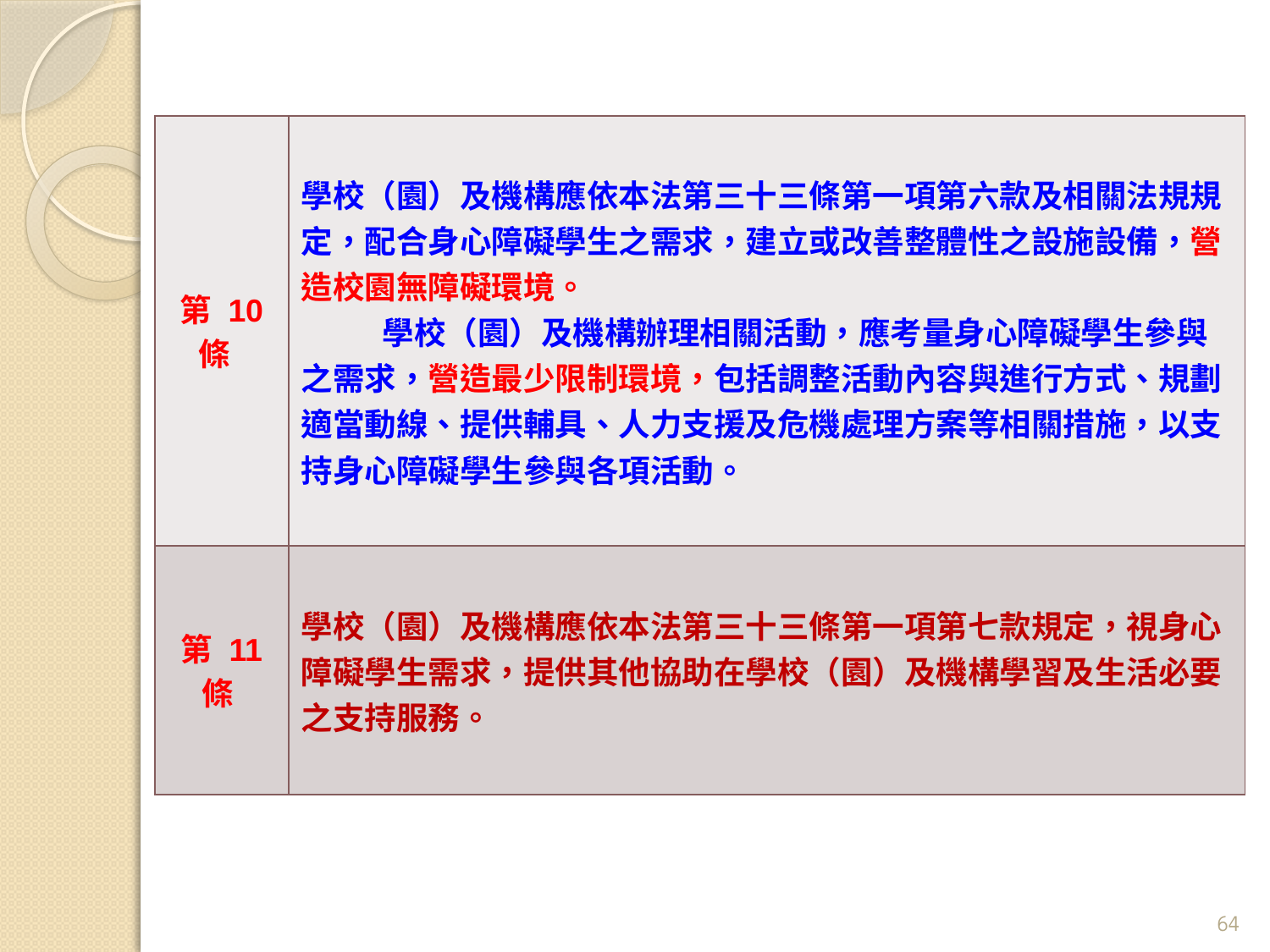

| 第 10 條 | 學校（園）及機構應依本法第三十三條第一項第六款及相關法規規定，配合身心障礙學生之需求，建立或改善整體性之設施設備，營造校園無障礙環境。 學校（園）及機構辦理相關活動，應考量身心障礙學生參與之需求，營造最少限制環境，包括調整活動內容與進行方式、規劃適當動線、提供輔具、人力支援及危機處理方案等相關措施，以支持身心障礙學生參與各項活動。 |
| --- | --- |
| 第 11 條 | 學校（園）及機構應依本法第三十三條第一項第七款規定，視身心障礙學生需求，提供其他協助在學校（園）及機構學習及生活必要之支持服務。 |
64